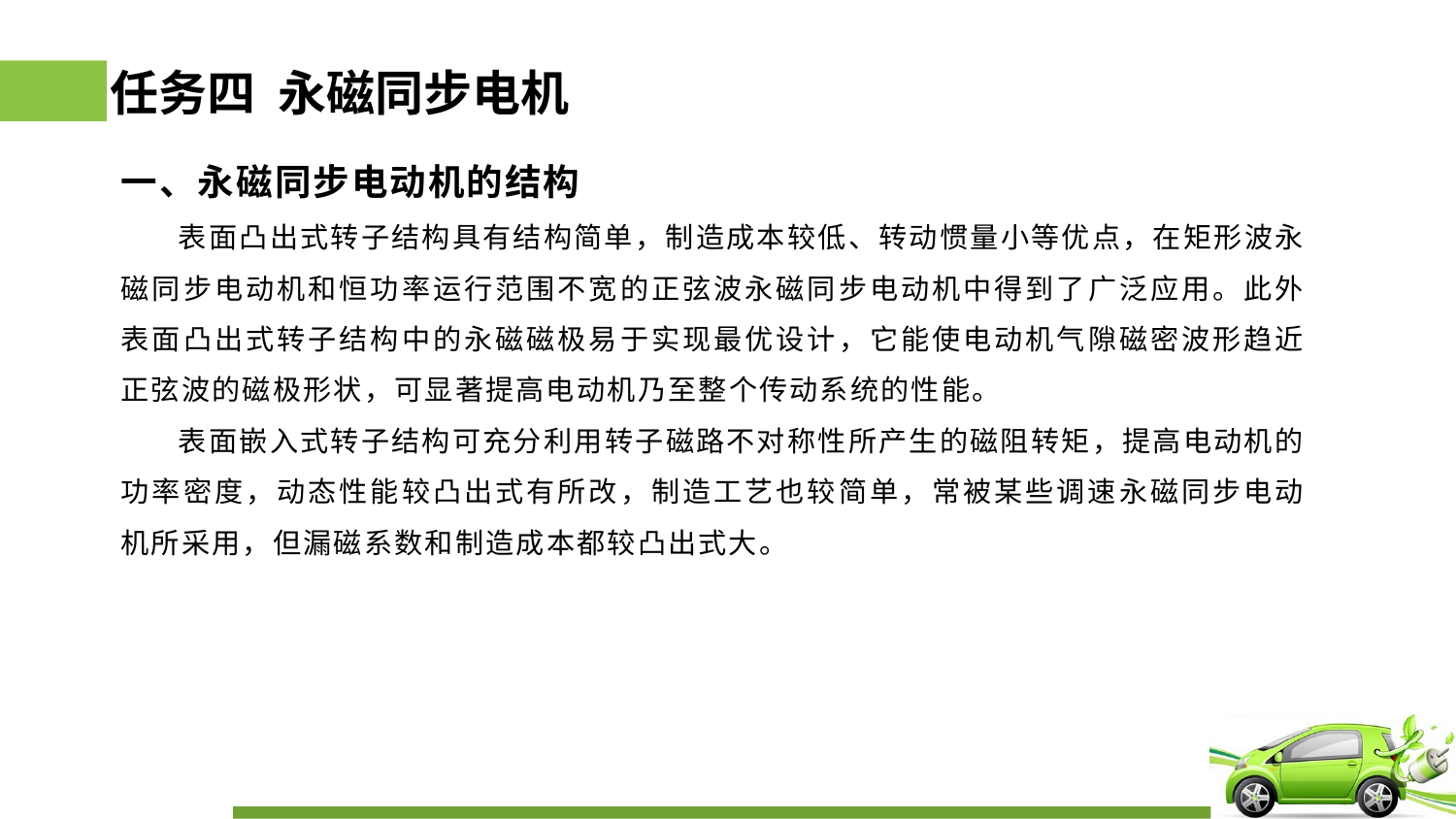

# 任务四  永磁同步电机
一、永磁同步电动机的结构
      表面凸出式转子结构具有结构简单，制造成本较低、转动惯量小等优点，在矩形波永磁同步电动机和恒功率运行范围不宽的正弦波永磁同步电动机中得到了广泛应用。此外表面凸出式转子结构中的永磁磁极易于实现最优设计，它能使电动机气隙磁密波形趋近正弦波的磁极形状，可显著提高电动机乃至整个传动系统的性能。
      表面嵌入式转子结构可充分利用转子磁路不对称性所产生的磁阻转矩，提高电动机的功率密度，动态性能较凸出式有所改，制造工艺也较简单，常被某些调速永磁同步电动机所采用，但漏磁系数和制造成本都较凸出式大。